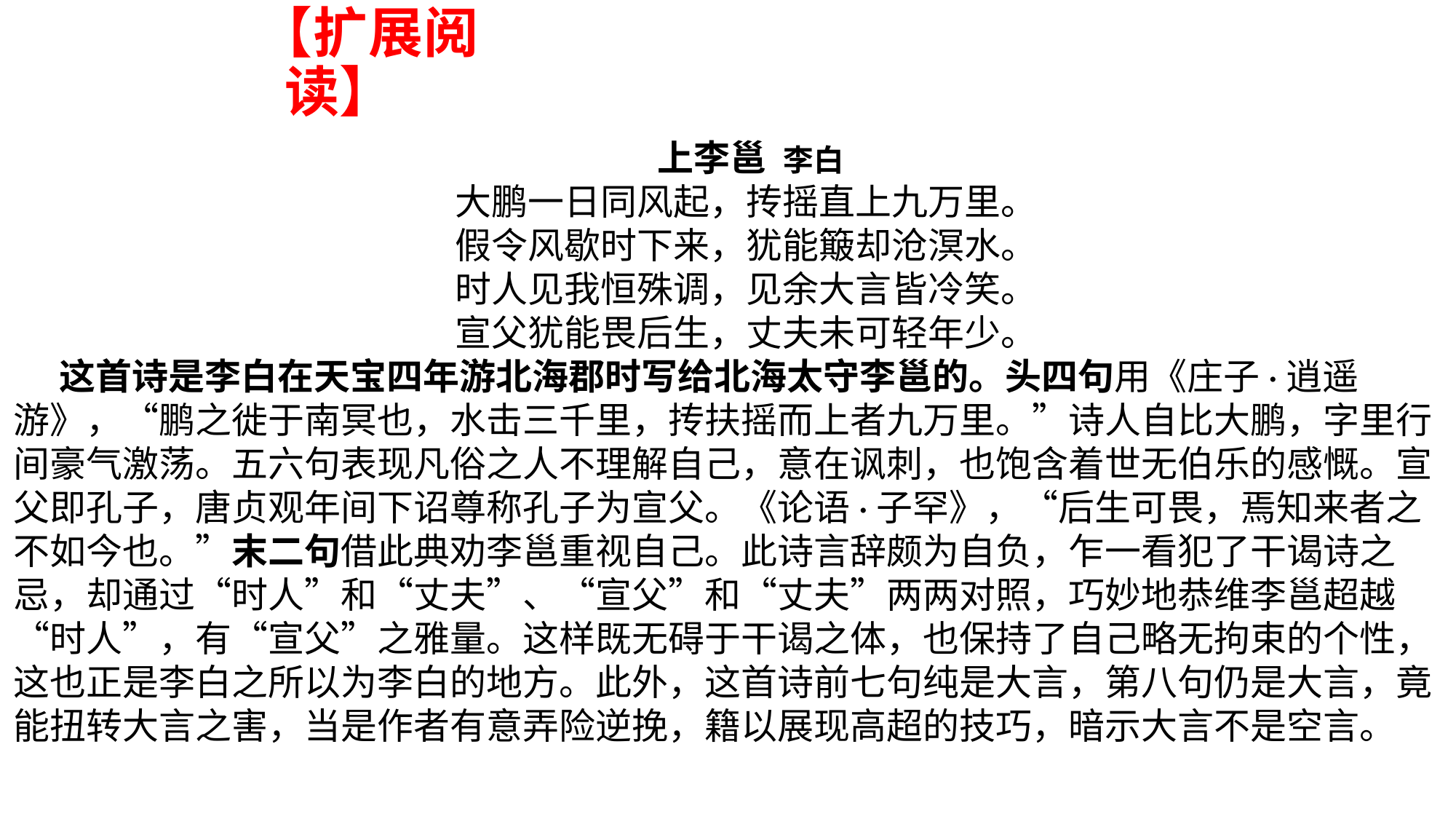

【扩展阅读】
上李邕  李白
大鹏一日同风起，抟摇直上九万里。
假令风歇时下来，犹能簸却沧溟水。
时人见我恒殊调，见余大言皆冷笑。
宣父犹能畏后生，丈夫未可轻年少。
这首诗是李白在天宝四年游北海郡时写给北海太守李邕的。头四句用《庄子·逍遥游》，“鹏之徙于南冥也，水击三千里，抟扶摇而上者九万里。”诗人自比大鹏，字里行间豪气激荡。五六句表现凡俗之人不理解自己，意在讽刺，也饱含着世无伯乐的感慨。宣父即孔子，唐贞观年间下诏尊称孔子为宣父。《论语·子罕》，“后生可畏，焉知来者之不如今也。”末二句借此典劝李邕重视自己。此诗言辞颇为自负，乍一看犯了干谒诗之忌，却通过“时人”和“丈夫”、“宣父”和“丈夫”两两对照，巧妙地恭维李邕超越“时人”，有“宣父”之雅量。这样既无碍于干谒之体，也保持了自己略无拘束的个性，这也正是李白之所以为李白的地方。此外，这首诗前七句纯是大言，第八句仍是大言，竟能扭转大言之害，当是作者有意弄险逆挽，籍以展现高超的技巧，暗示大言不是空言。